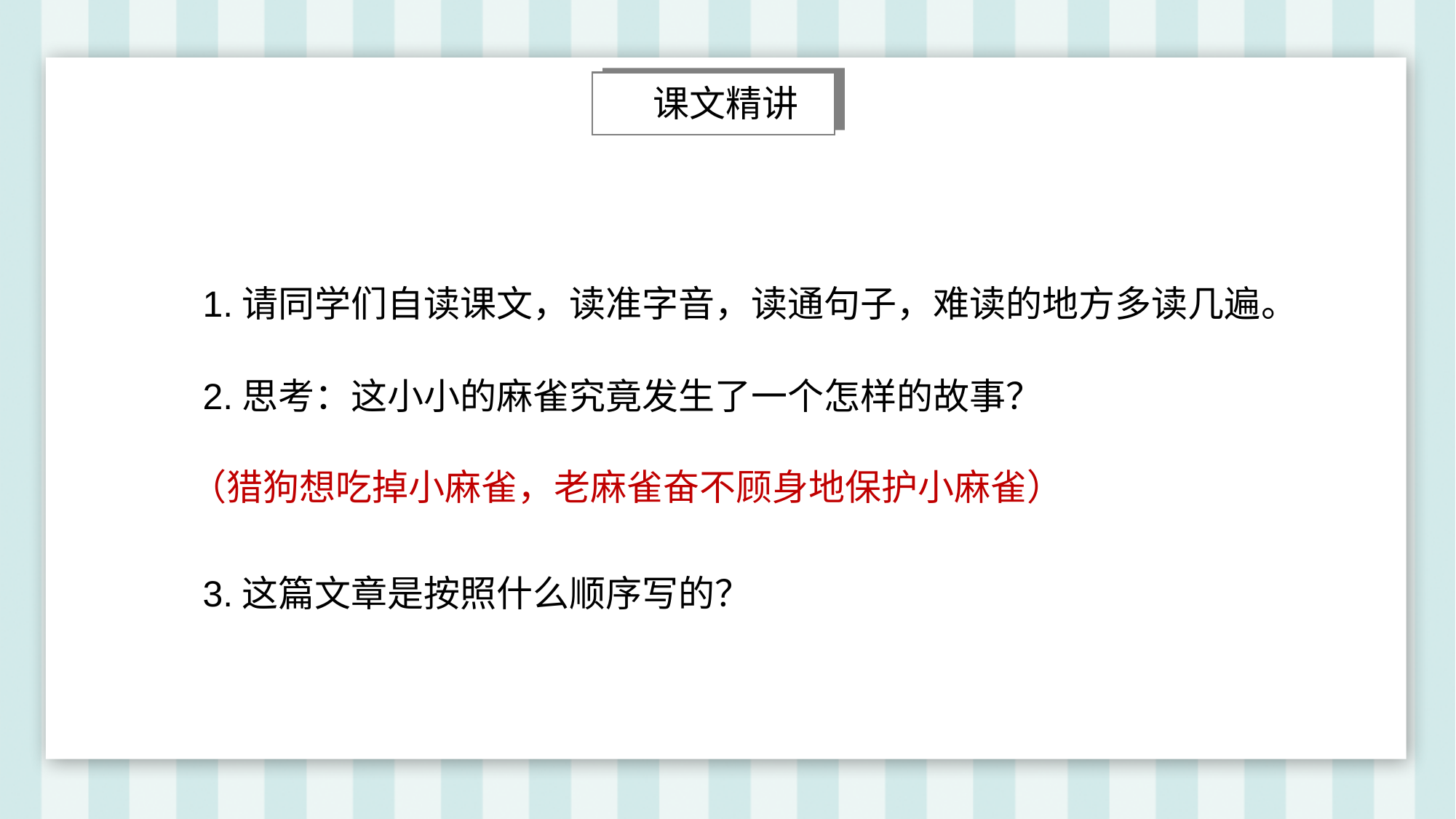

课文精讲
1.请同学们自读课文，读准字音，读通句子，难读的地方多读几遍。
2.思考：这小小的麻雀究竟发生了一个怎样的故事？
（猎狗想吃掉小麻雀，老麻雀奋不顾身地保护小麻雀）
3.这篇文章是按照什么顺序写的？